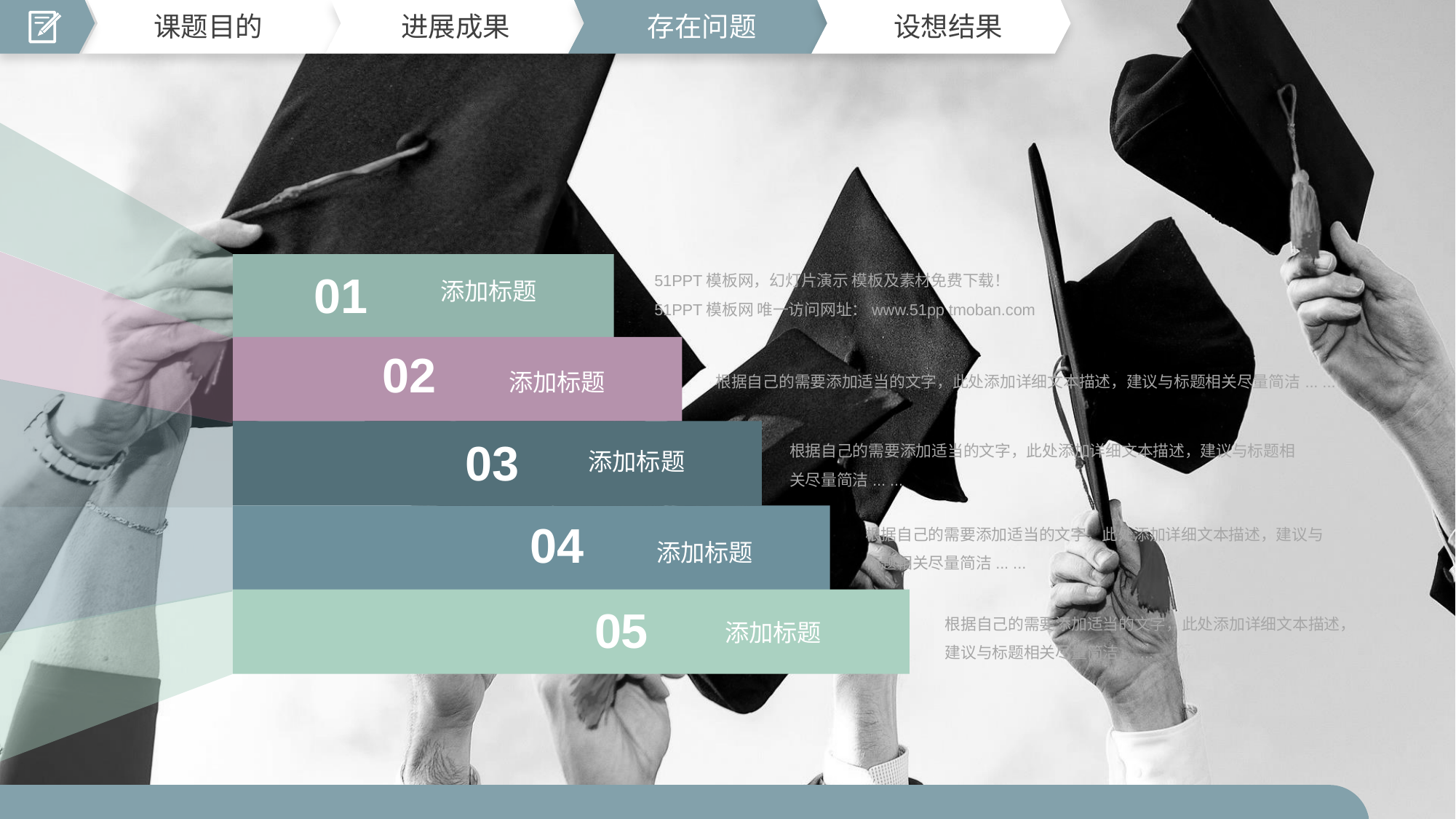

课题目的
进展成果
存在问题
设想结果

01
添加标题
51PPT模板网，幻灯片演示 模板及素材免费下载！
51PPT模板网 唯一访问网址：www.51pp tmoban.com

02
添加标题
根据自己的需要添加适当的文字，此处添加详细文本描述，建议与标题相关尽量简洁... ...

03
添加标题
根据自己的需要添加适当的文字，此处添加详细文本描述，建议与标题相关尽量简洁... ...

04
添加标题

根据自己的需要添加适当的文字，此处添加详细文本描述，建议与标题相关尽量简洁... ...

05
添加标题

根据自己的需要添加适当的文字，此处添加详细文本描述，建议与标题相关尽量简洁... ...